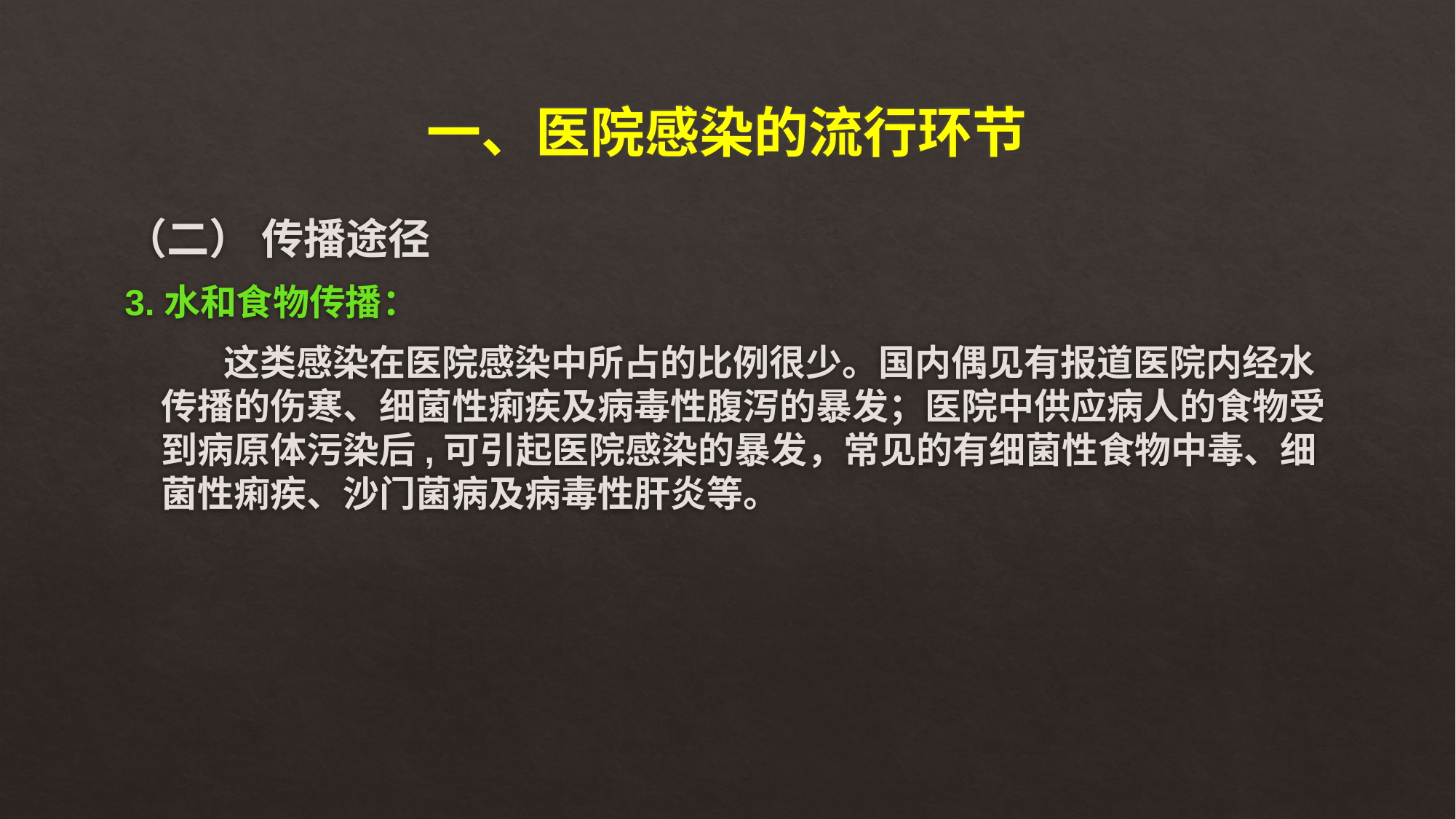

# 一、医院感染的流行环节
（二） 传播途径
3.水和食物传播：
           这类感染在医院感染中所占的比例很少。国内偶见有报道医院内经水传播的伤寒、细菌性痢疾及病毒性腹泻的暴发；医院中供应病人的食物受到病原体污染后,可引起医院感染的暴发，常见的有细菌性食物中毒、细菌性痢疾、沙门菌病及病毒性肝炎等。